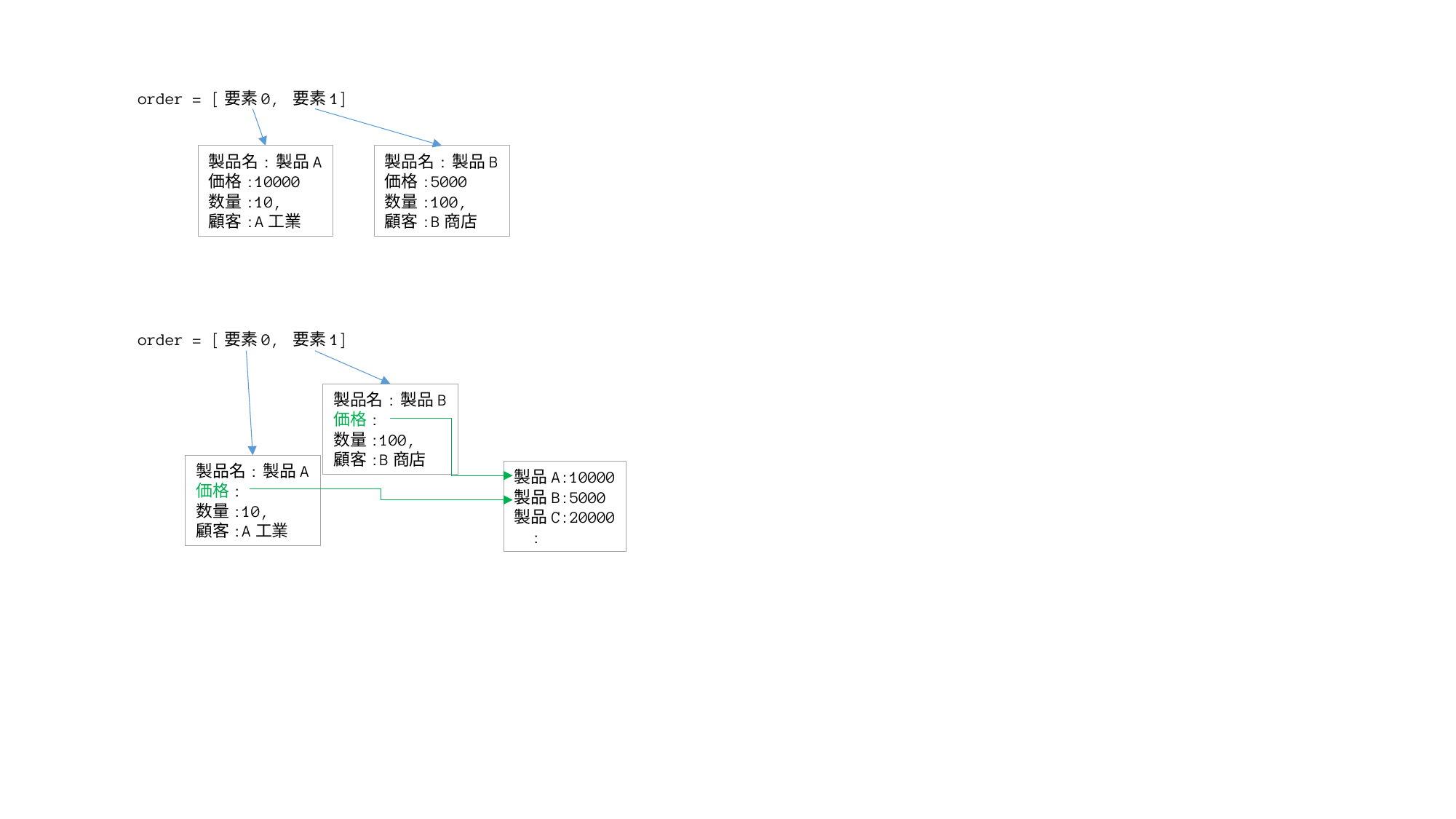

order = [要素0, 要素1]
製品名:製品A
価格:10000
数量:10,
顧客:A工業
製品名:製品B
価格:5000
数量:100,
顧客:B商店
order = [要素0, 要素1]
製品名:製品B
価格:
数量:100,
顧客:B商店
製品名:製品A
価格:
数量:10,
顧客:A工業
製品A:10000
製品B:5000
製品C:20000
  :